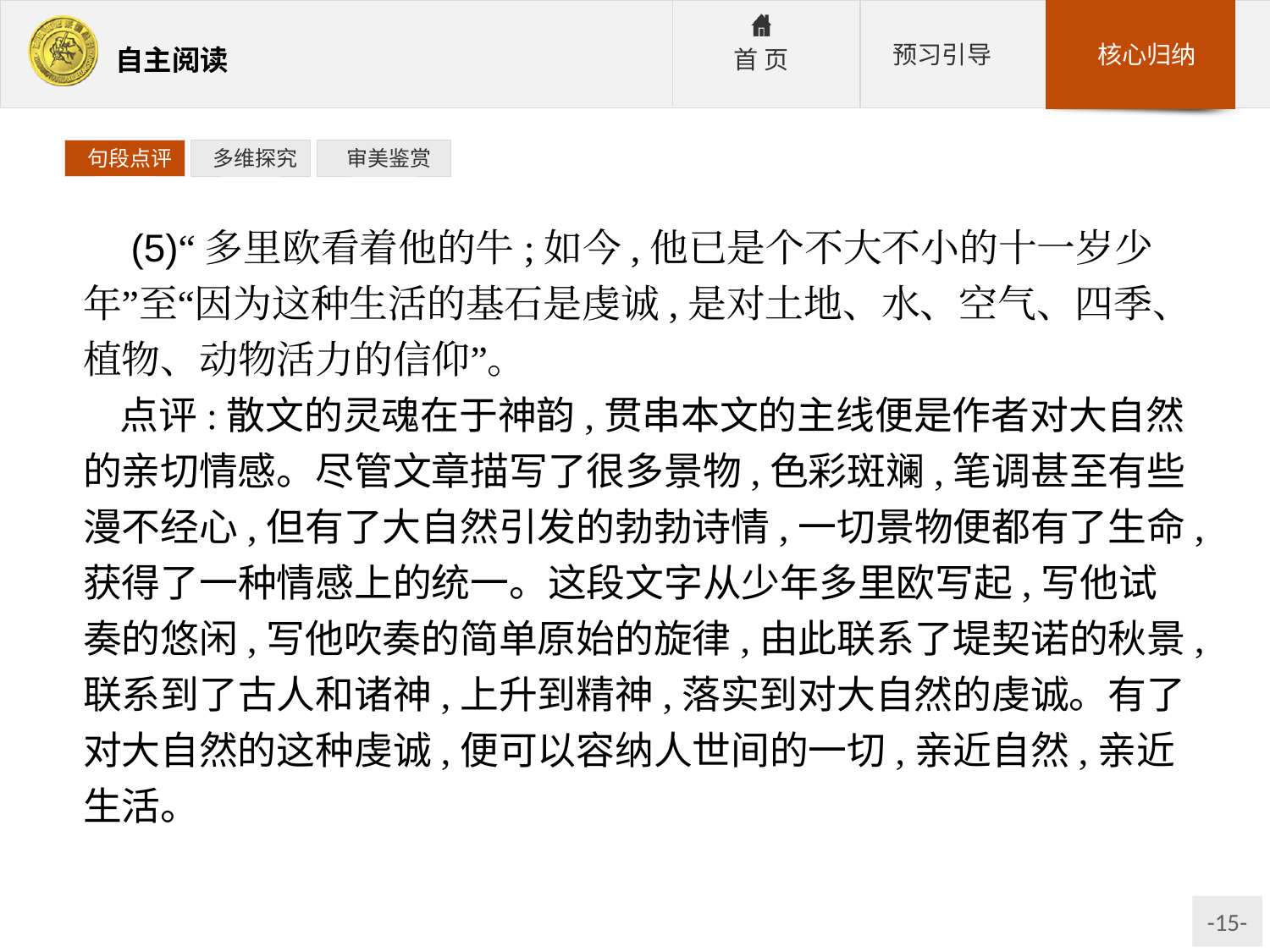

句段点评
 多维探究
 审美鉴赏
 (5)“多里欧看着他的牛;如今,他已是个不大不小的十一岁少年”至“因为这种生活的基石是虔诚,是对土地、水、空气、四季、植物、动物活力的信仰”。
点评:散文的灵魂在于神韵,贯串本文的主线便是作者对大自然的亲切情感。尽管文章描写了很多景物,色彩斑斓,笔调甚至有些漫不经心,但有了大自然引发的勃勃诗情,一切景物便都有了生命,获得了一种情感上的统一。这段文字从少年多里欧写起,写他试奏的悠闲,写他吹奏的简单原始的旋律,由此联系了堤契诺的秋景,联系到了古人和诸神,上升到精神,落实到对大自然的虔诚。有了对大自然的这种虔诚,便可以容纳人世间的一切,亲近自然,亲近生活。